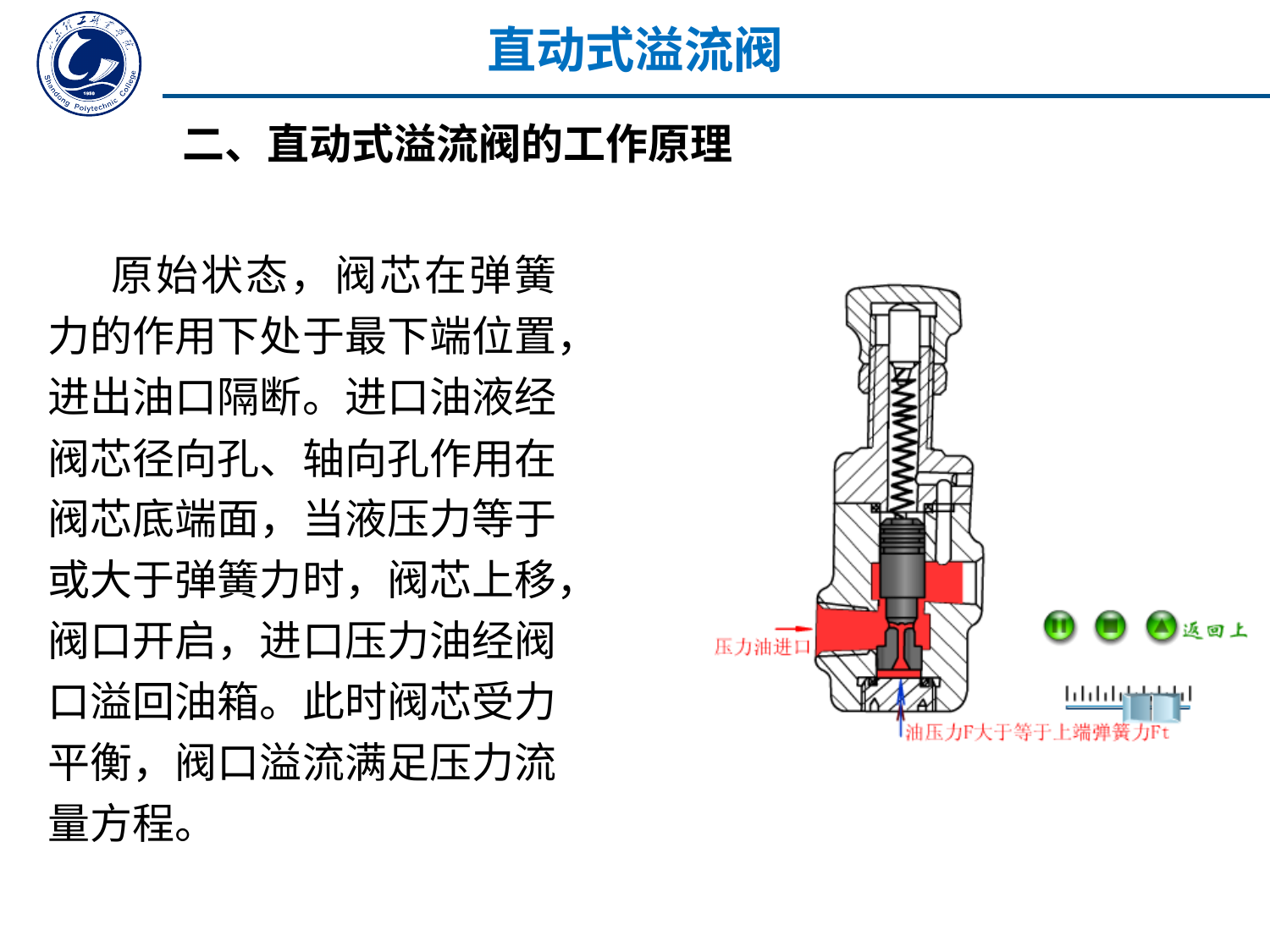

直动式溢流阀
二、直动式溢流阀的工作原理
原始状态，阀芯在弹簧力的作用下处于最下端位置，进出油口隔断。进口油液经阀芯径向孔、轴向孔作用在阀芯底端面，当液压力等于或大于弹簧力时，阀芯上移，阀口开启，进口压力油经阀口溢回油箱。此时阀芯受力平衡，阀口溢流满足压力流量方程。